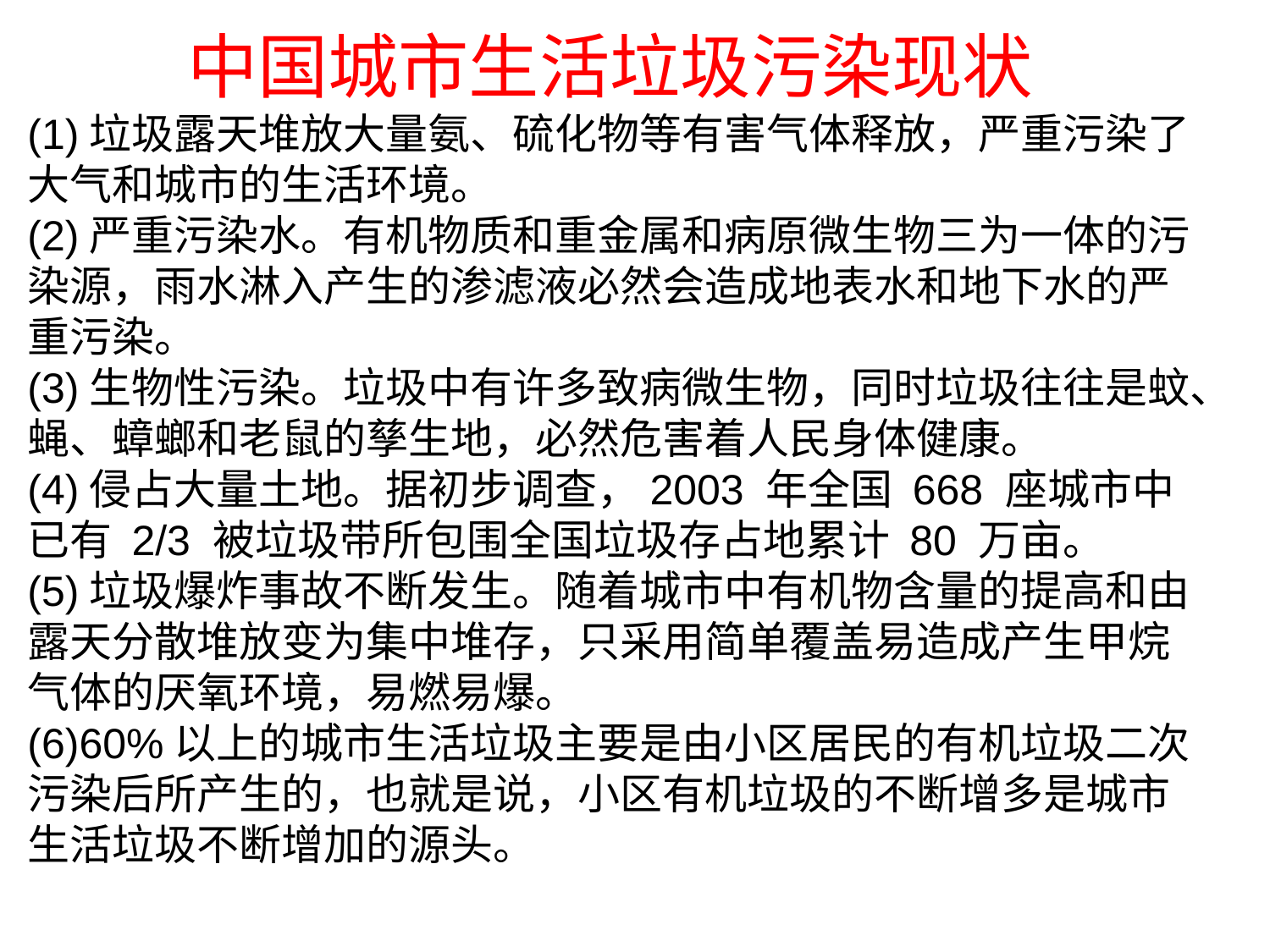

中国城市生活垃圾污染现状
(1)垃圾露天堆放大量氨、硫化物等有害气体释放，严重污染了大气和城市的生活环境。
(2)严重污染水。有机物质和重金属和病原微生物三为一体的污染源，雨水淋入产生的渗滤液必然会造成地表水和地下水的严重污染。
(3)生物性污染。垃圾中有许多致病微生物，同时垃圾往往是蚊、蝇、蟑螂和老鼠的孳生地，必然危害着人民身体健康。
(4)侵占大量土地。据初步调查，2003 年全国 668 座城市中已有 2/3 被垃圾带所包围全国垃圾存占地累计 80 万亩。
(5)垃圾爆炸事故不断发生。随着城市中有机物含量的提高和由露天分散堆放变为集中堆存，只采用简单覆盖易造成产生甲烷气体的厌氧环境，易燃易爆。
(6)60%以上的城市生活垃圾主要是由小区居民的有机垃圾二次污染后所产生的，也就是说，小区有机垃圾的不断增多是城市生活垃圾不断增加的源头。